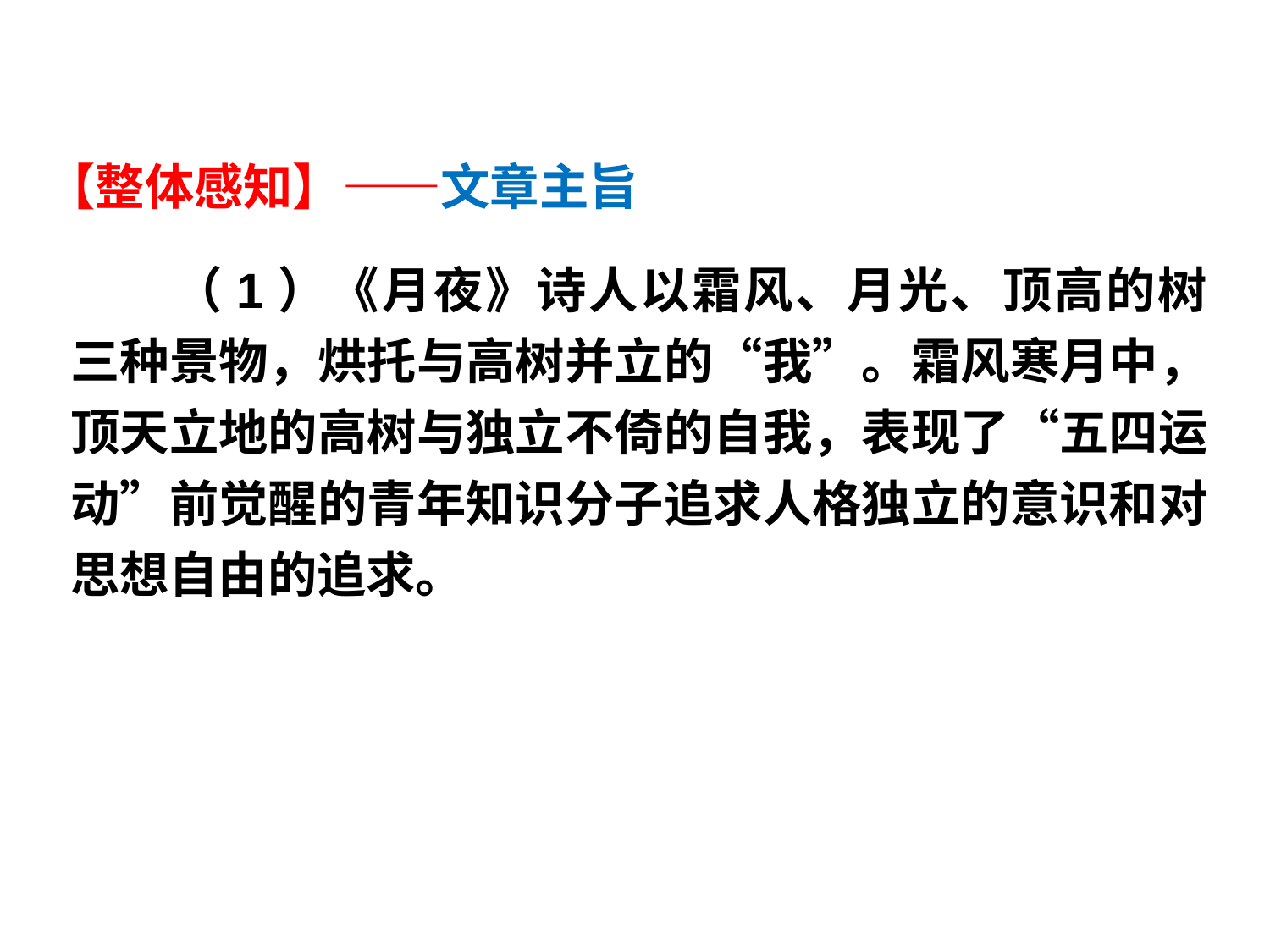

【整体感知】——文章主旨
（1）《月夜》诗人以霜风、月光、顶高的树三种景物，烘托与高树并立的“我”。霜风寒月中，顶天立地的高树与独立不倚的自我，表现了“五四运动”前觉醒的青年知识分子追求人格独立的意识和对思想自由的追求。